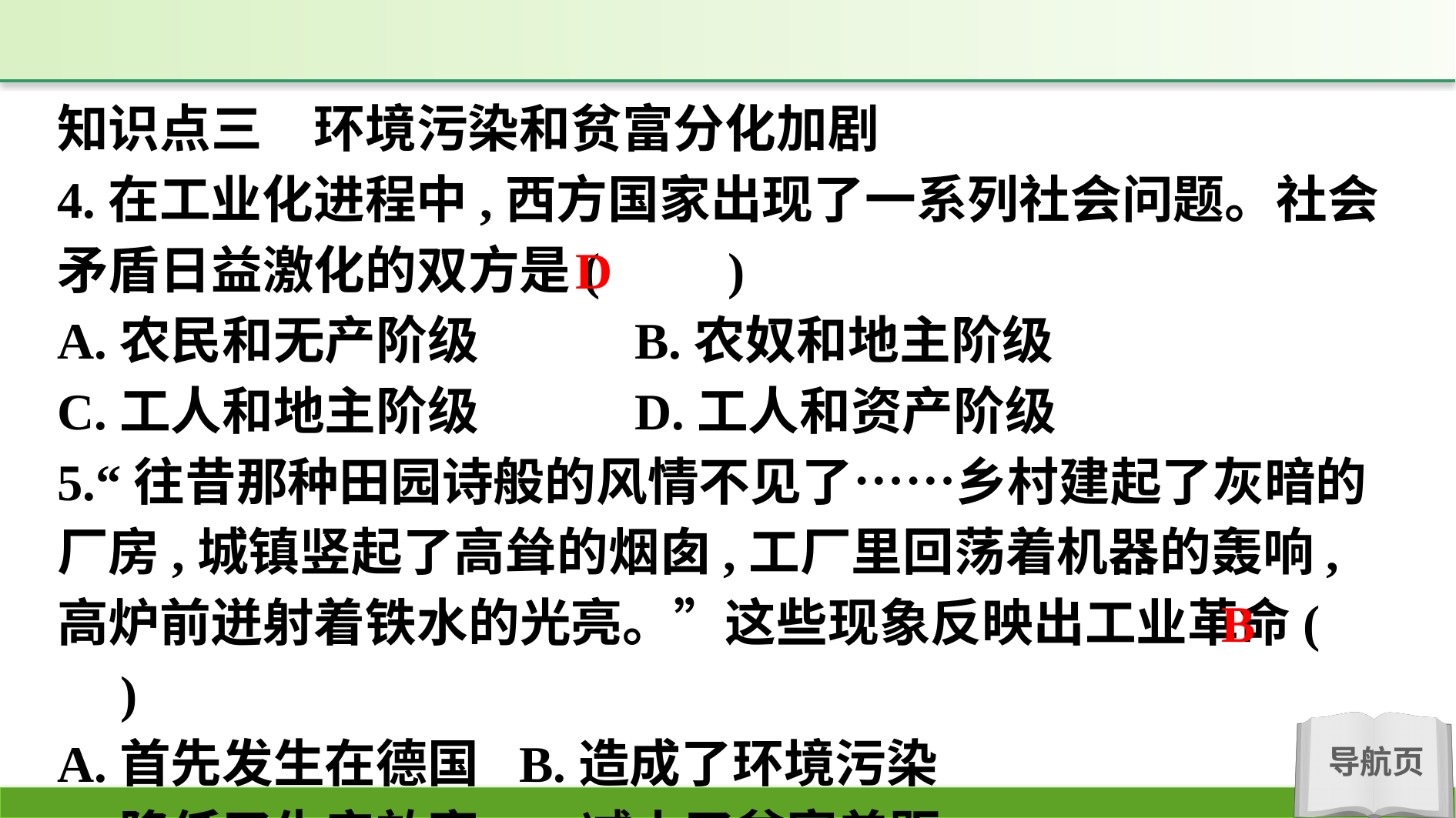

知识点三　环境污染和贫富分化加剧
4.在工业化进程中,西方国家出现了一系列社会问题。社会矛盾日益激化的双方是(　　)
A.农民和无产阶级　　	B.农奴和地主阶级
C.工人和地主阶级　　	D.工人和资产阶级
5.“往昔那种田园诗般的风情不见了……乡村建起了灰暗的厂房,城镇竖起了高耸的烟囱,工厂里回荡着机器的轰响,高炉前迸射着铁水的光亮。”这些现象反映出工业革命(　　)
A.首先发生在德国	B.造成了环境污染
C.降低了生产效率	D.减小了贫富差距
D
B